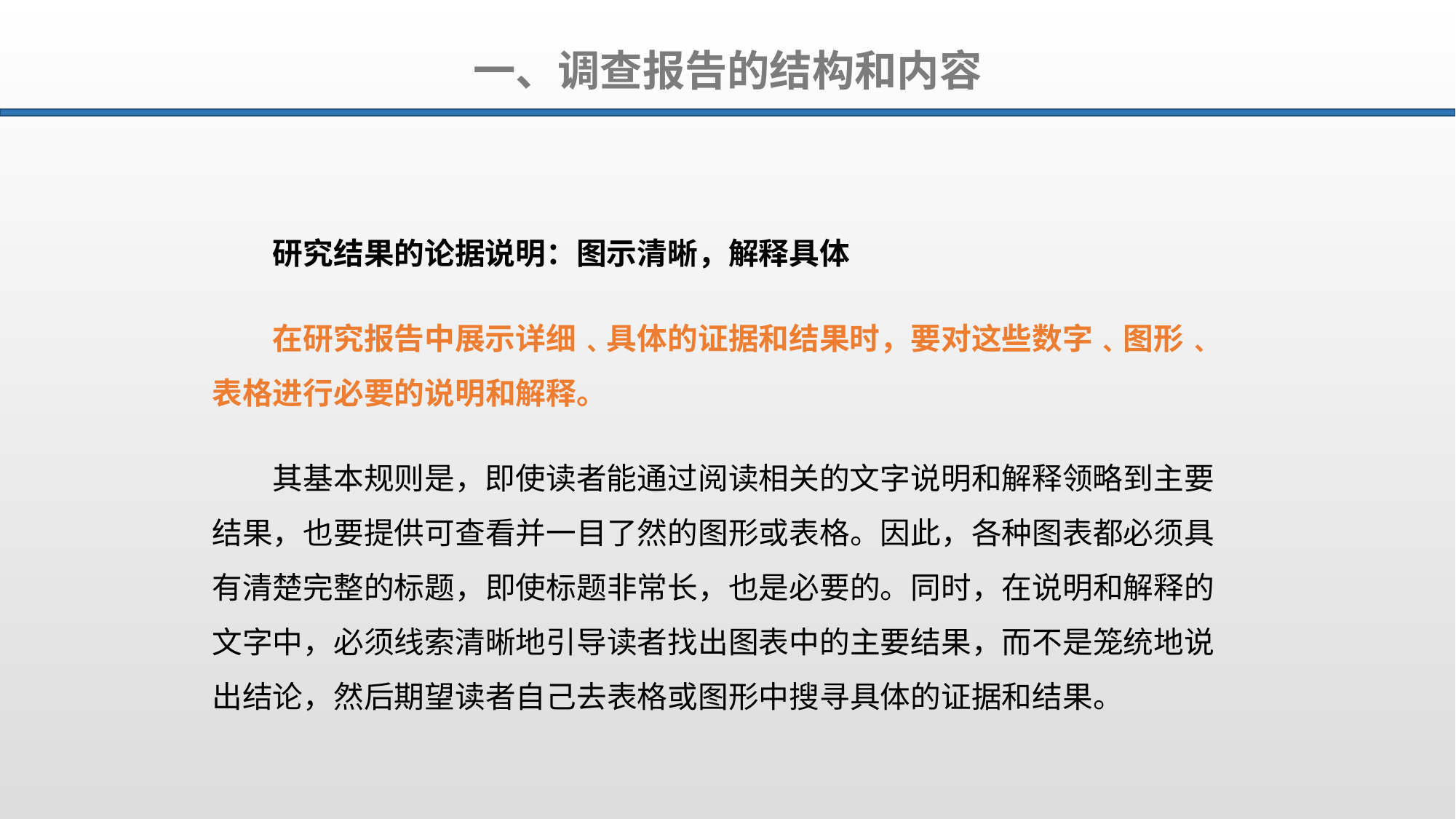

一、调查报告的结构和内容

研究结果的论据说明：图示清晰，解释具体
在研究报告中展示详细﹑具体的证据和结果时，要对这些数字﹑图形﹑表格进行必要的说明和解释。
其基本规则是，即使读者能通过阅读相关的文字说明和解释领略到主要结果，也要提供可查看并一目了然的图形或表格。因此，各种图表都必须具有清楚完整的标题，即使标题非常长，也是必要的。同时，在说明和解释的文字中，必须线索清晰地引导读者找出图表中的主要结果，而不是笼统地说出结论，然后期望读者自己去表格或图形中搜寻具体的证据和结果。